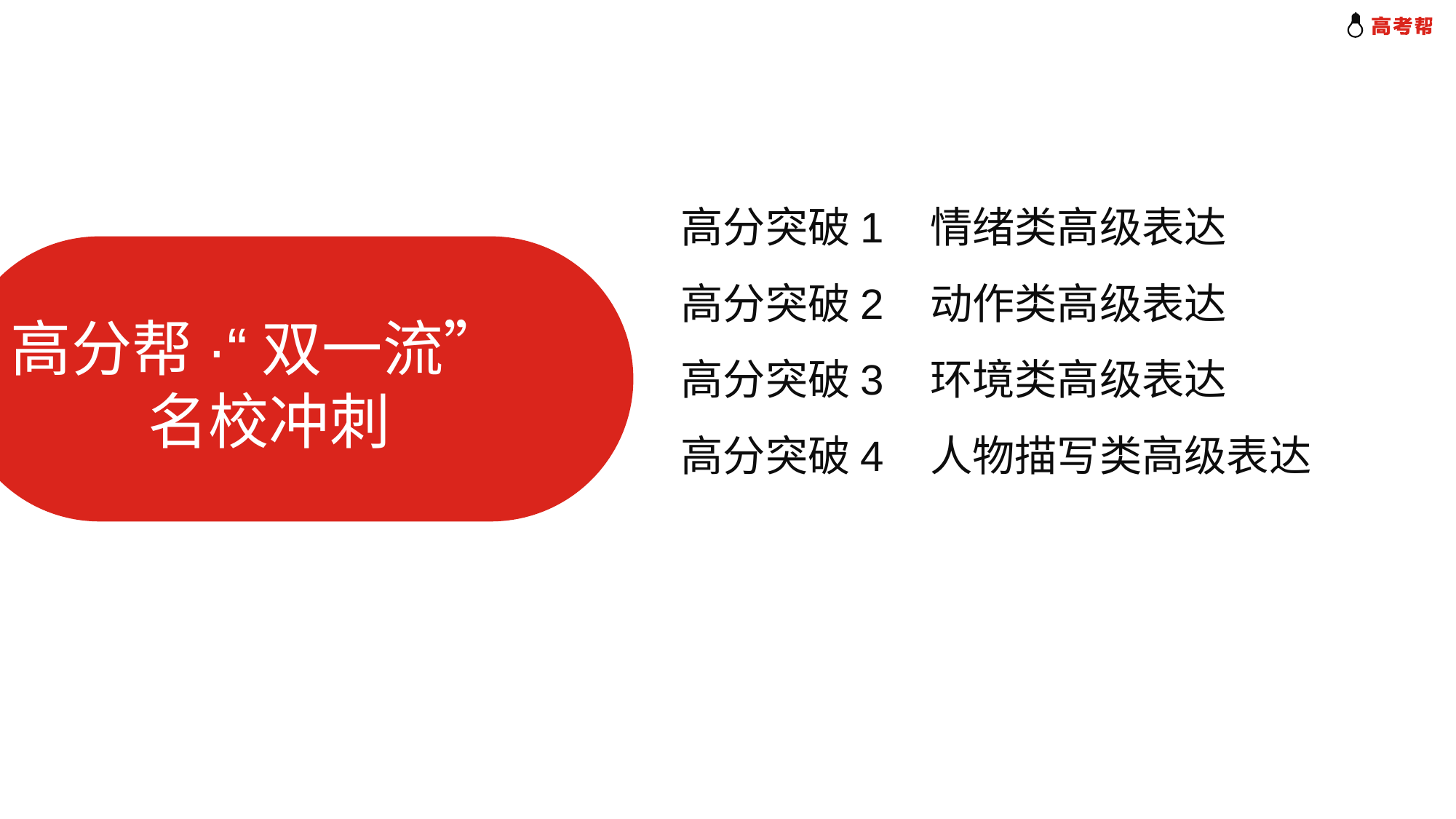

高分突破1   情绪类高级表达
高分突破2   动作类高级表达
高分突破3   环境类高级表达
高分突破4   人物描写类高级表达
高分帮·“双一流”
         名校冲刺